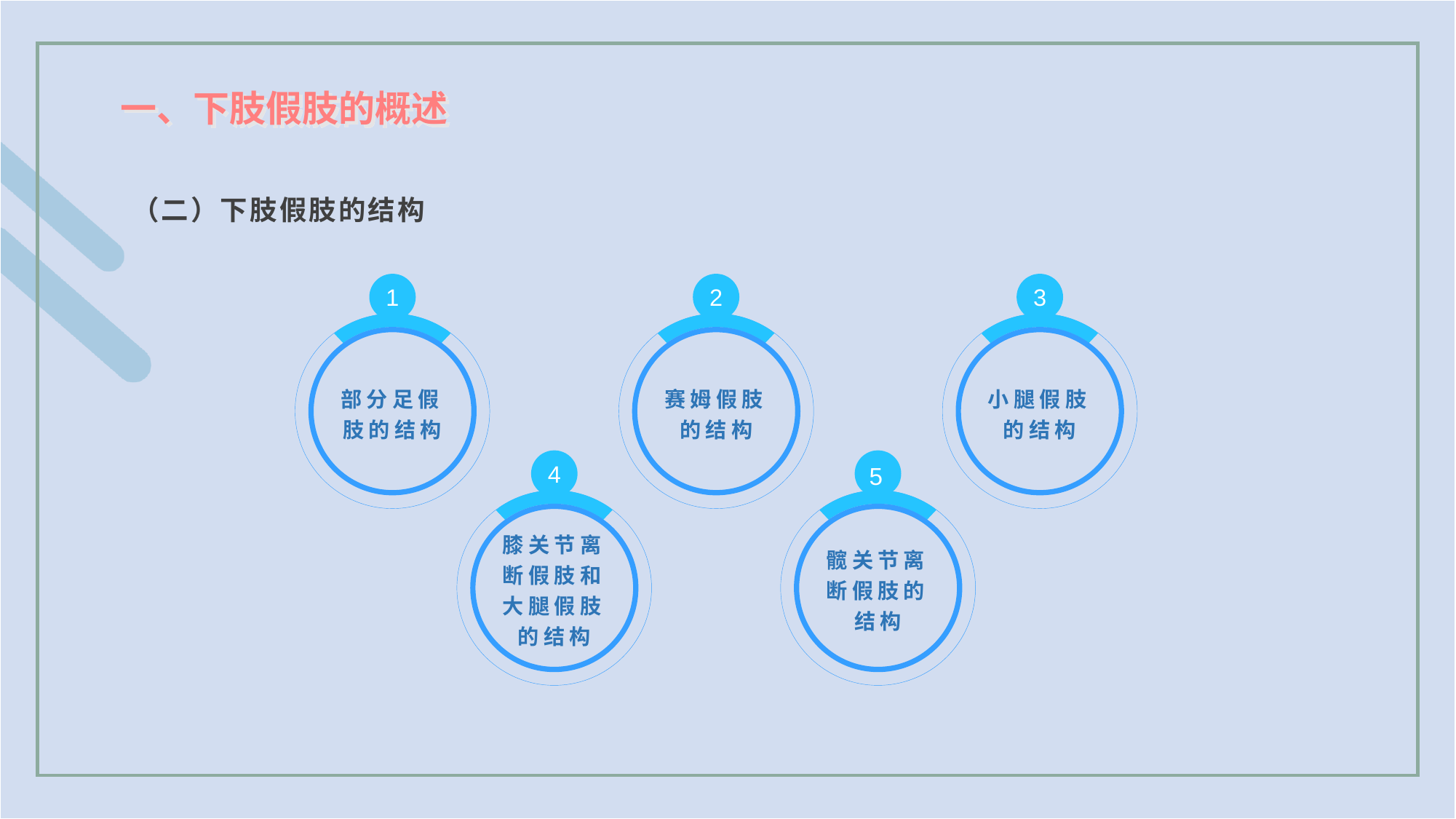

一、下肢假肢的概述
（二）下肢假肢的结构

1

部分足假肢的结构

2

赛姆假肢的结构

3

小腿假肢的结构

4

膝关节离断假肢和大腿假肢的结构

5

髋关节离断假肢的结构